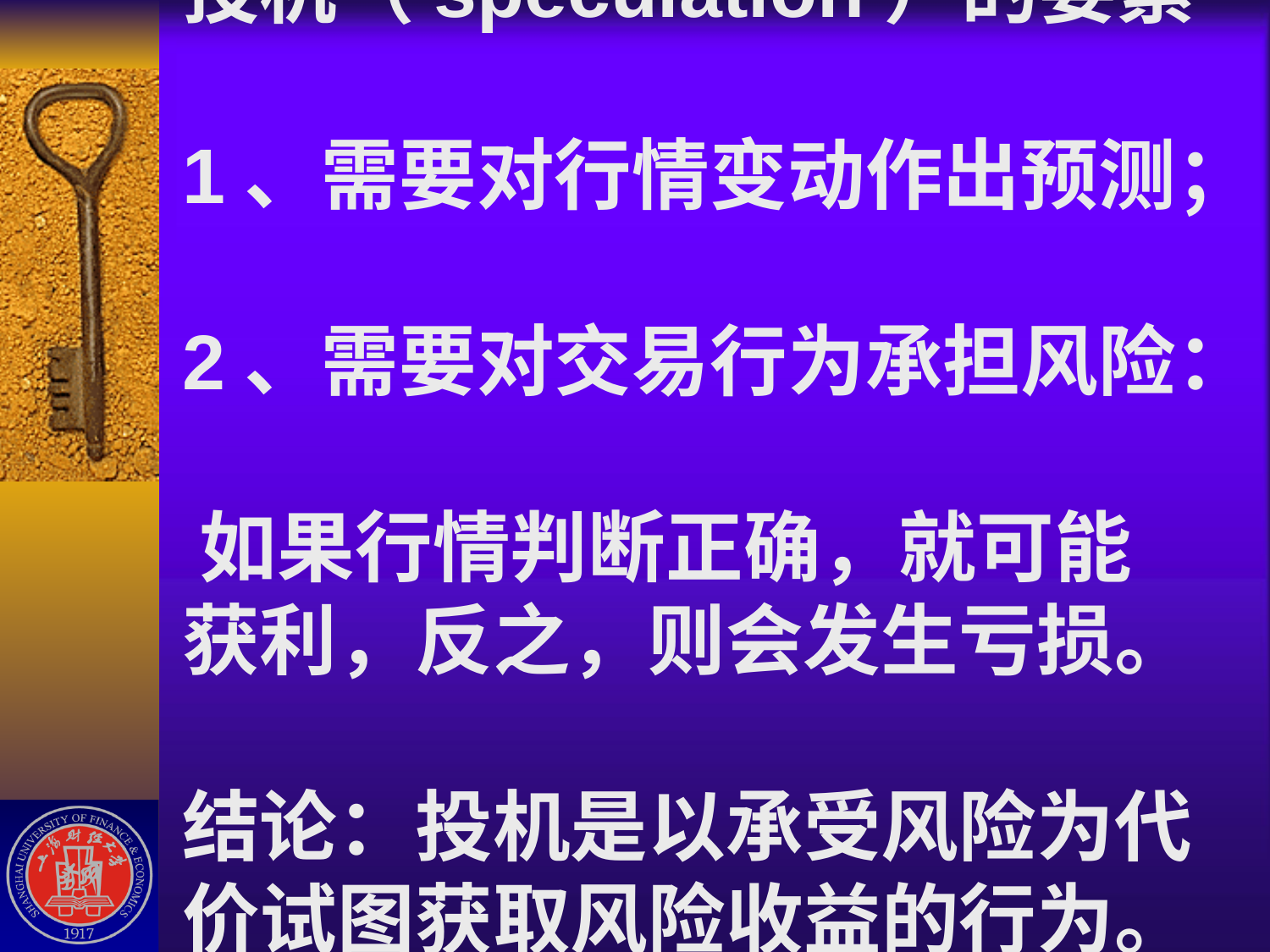

# 投机（speculation）的要素 1、需要对行情变动作出预测； 2、需要对交易行为承担风险： 如果行情判断正确，就可能 获利，反之，则会发生亏损。 结论：投机是以承受风险为代 价试图获取风险收益的行为。